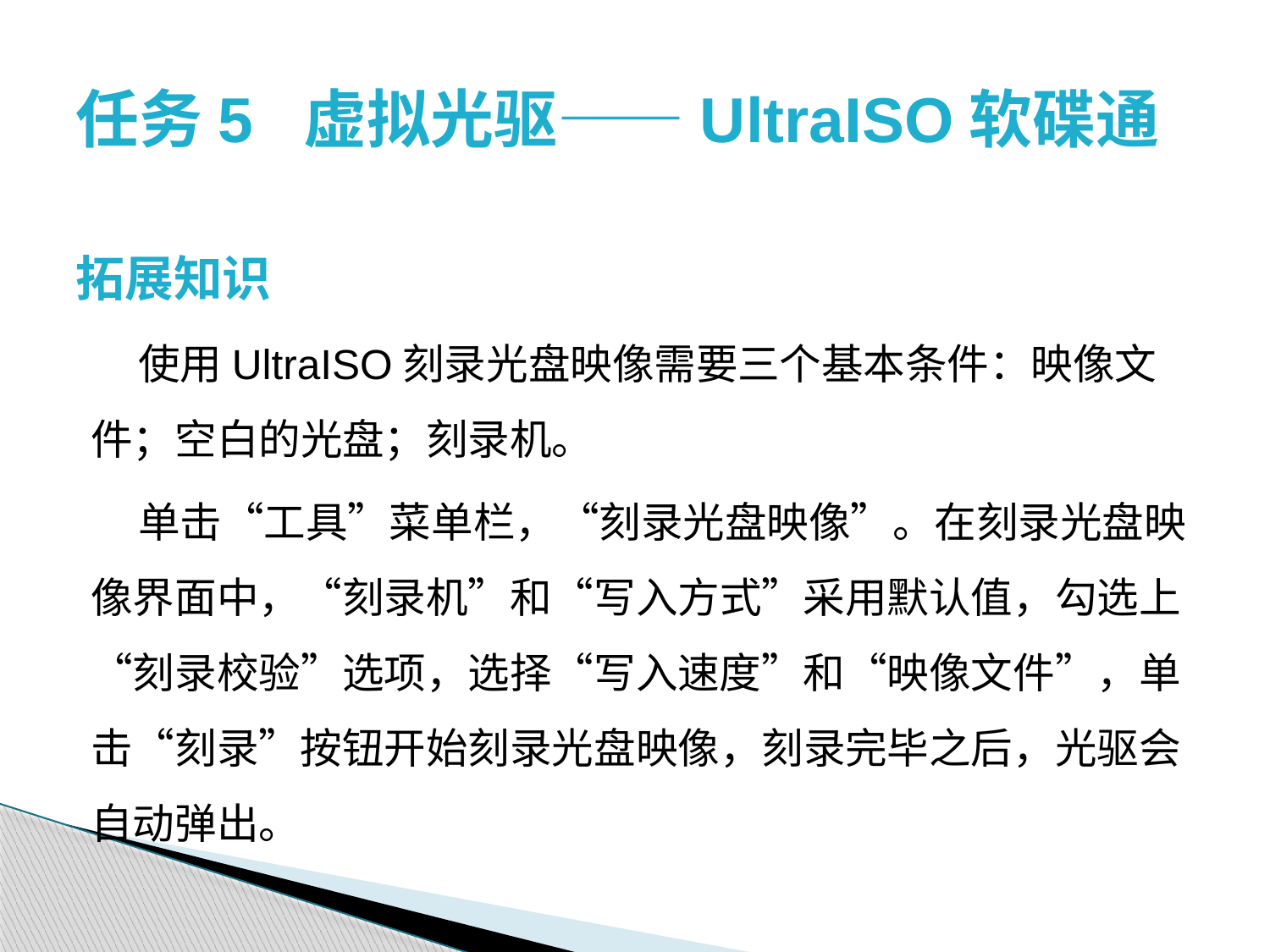

# 任务5  虚拟光驱——UltraISO软碟通
拓展知识
    使用UltraISO刻录光盘映像需要三个基本条件：映像文件；空白的光盘；刻录机。
    单击“工具”菜单栏，“刻录光盘映像”。在刻录光盘映像界面中，“刻录机”和“写入方式”采用默认值，勾选上“刻录校验”选项，选择“写入速度”和“映像文件”，单击“刻录”按钮开始刻录光盘映像，刻录完毕之后，光驱会自动弹出。